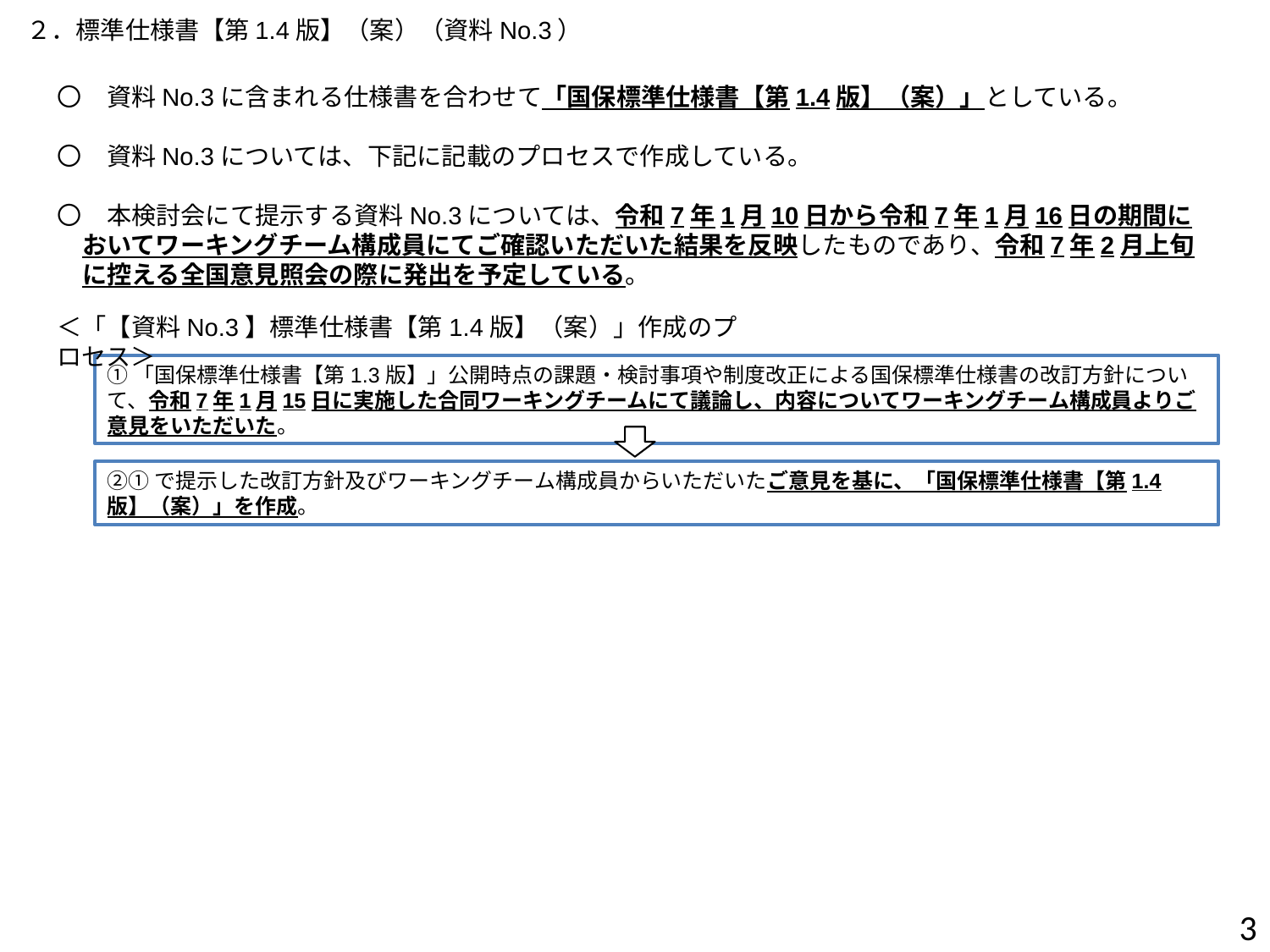

２．標準仕様書【第1.4版】（案）（資料No.3）
〇　資料No.3に含まれる仕様書を合わせて「国保標準仕様書【第1.4版】（案）」としている。

〇　資料No.3については、下記に記載のプロセスで作成している。

〇　本検討会にて提示する資料No.3については、令和7年1月10日から令和7年1月16日の期間においてワーキングチーム構成員にてご確認いただいた結果を反映したものであり、令和7年2月上旬に控える全国意見照会の際に発出を予定している。
＜「【資料No.3】標準仕様書【第1.4版】（案）」作成のプロセス＞
①「国保標準仕様書【第1.3版】」公開時点の課題・検討事項や制度改正による国保標準仕様書の改訂方針について、令和7年1月15日に実施した合同ワーキングチームにて議論し、内容についてワーキングチーム構成員よりご意見をいただいた。

②①で提示した改訂方針及びワーキングチーム構成員からいただいたご意見を基に、「国保標準仕様書【第1.4版】（案）」を作成。
3